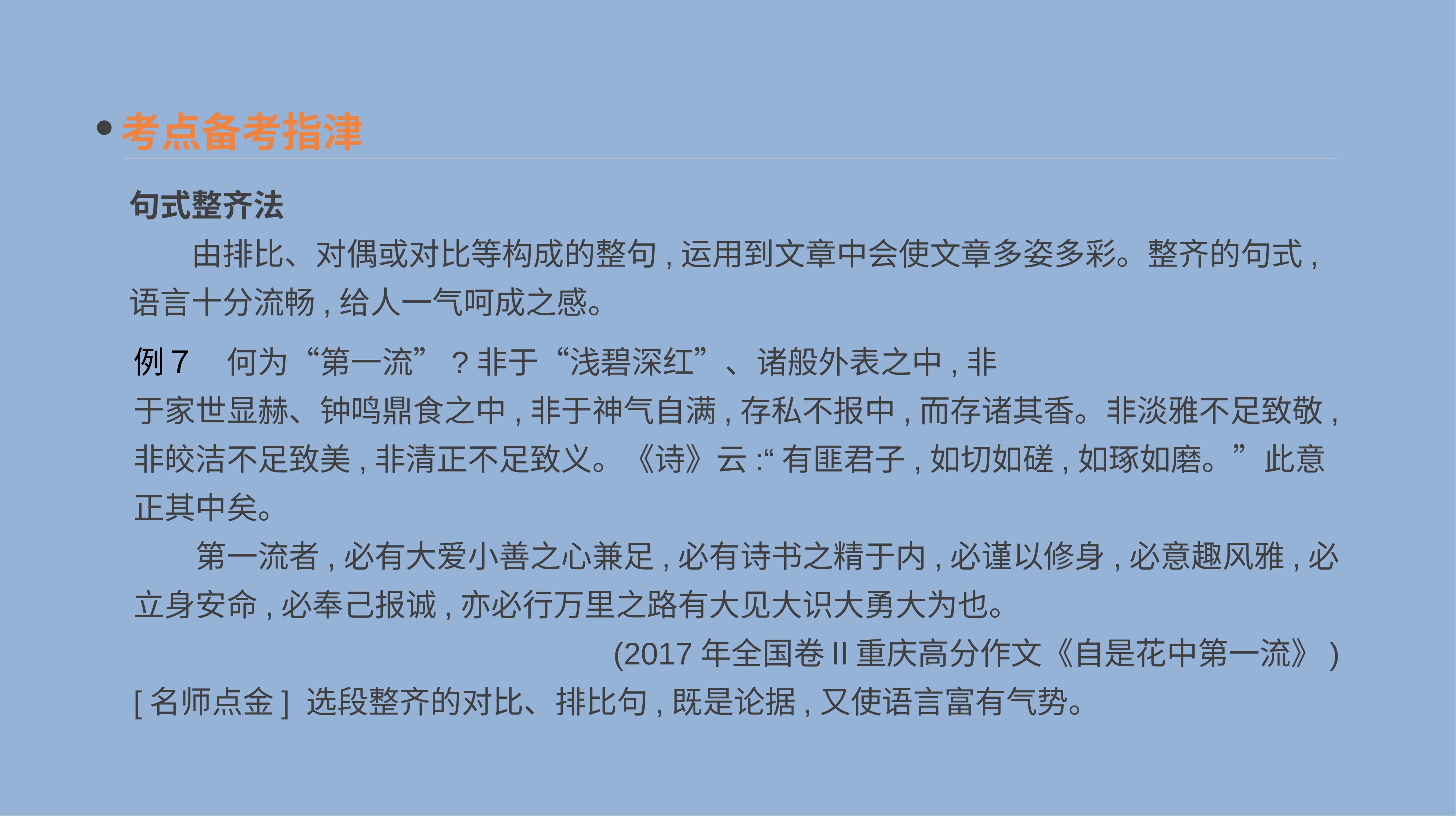

考点备考指津

句式整齐法
　　由排比、对偶或对比等构成的整句,运用到文章中会使文章多姿多彩。整齐的句式,语言十分流畅,给人一气呵成之感。
例７　何为“第一流”?非于“浅碧深红”、诸般外表之中,非
于家世显赫、钟鸣鼎食之中,非于神气自满,存私不报中,而存诸其香。非淡雅不足致敬,非皎洁不足致美,非清正不足致义。《诗》云:“有匪君子,如切如磋,如琢如磨。”此意正其中矣。
　　第一流者,必有大爱小善之心兼足,必有诗书之精于内,必谨以修身,必意趣风雅,必立身安命,必奉己报诚,亦必行万里之路有大见大识大勇大为也。
(2017年全国卷Ⅱ重庆高分作文《自是花中第一流》)

[名师点金] 选段整齐的对比、排比句,既是论据,又使语言富有气势。